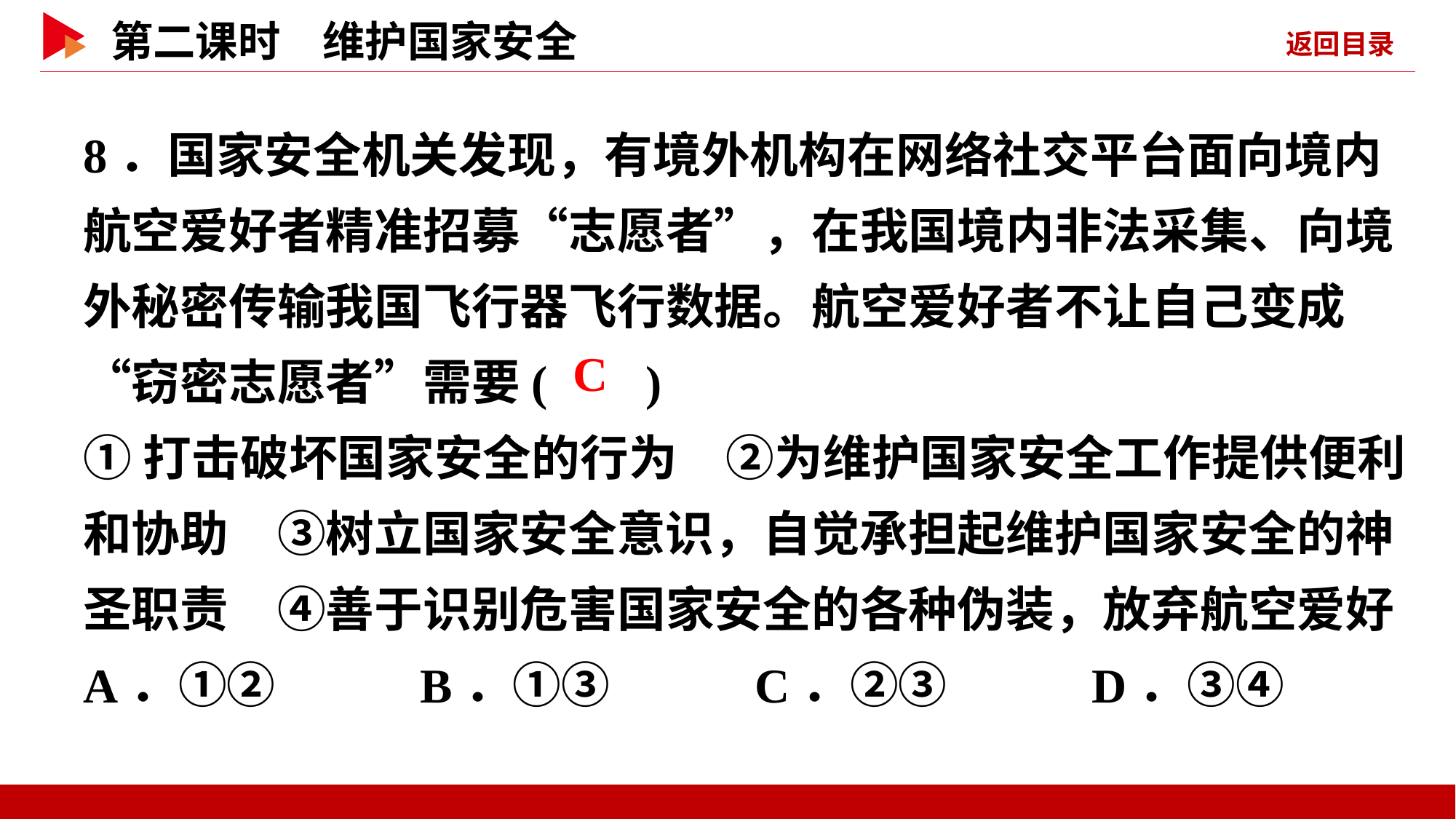

8．国家安全机关发现，有境外机构在网络社交平台面向境内航空爱好者精准招募“志愿者”，在我国境内非法采集、向境外秘密传输我国飞行器飞行数据。航空爱好者不让自己变成“窃密志愿者”需要(        )
①打击破坏国家安全的行为　②为维护国家安全工作提供便利和协助　③树立国家安全意识，自觉承担起维护国家安全的神圣职责　④善于识别危害国家安全的各种伪装，放弃航空爱好
A．①②            B．①③            C．②③            D．③④
   C